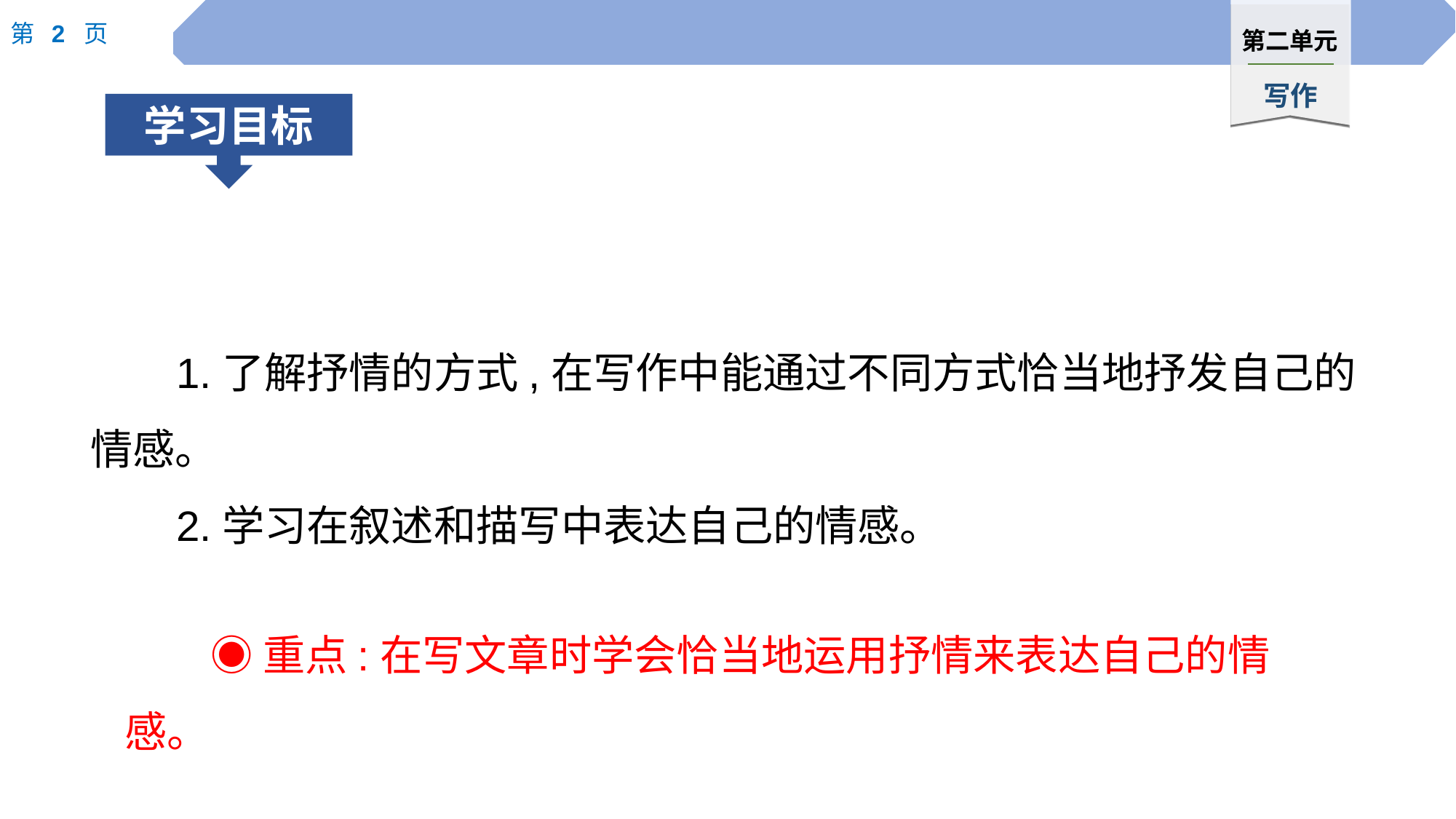

1.了解抒情的方式,在写作中能通过不同方式恰当地抒发自己的情感。
2.学习在叙述和描写中表达自己的情感。

◉重点:在写文章时学会恰当地运用抒情来表达自己的情感。